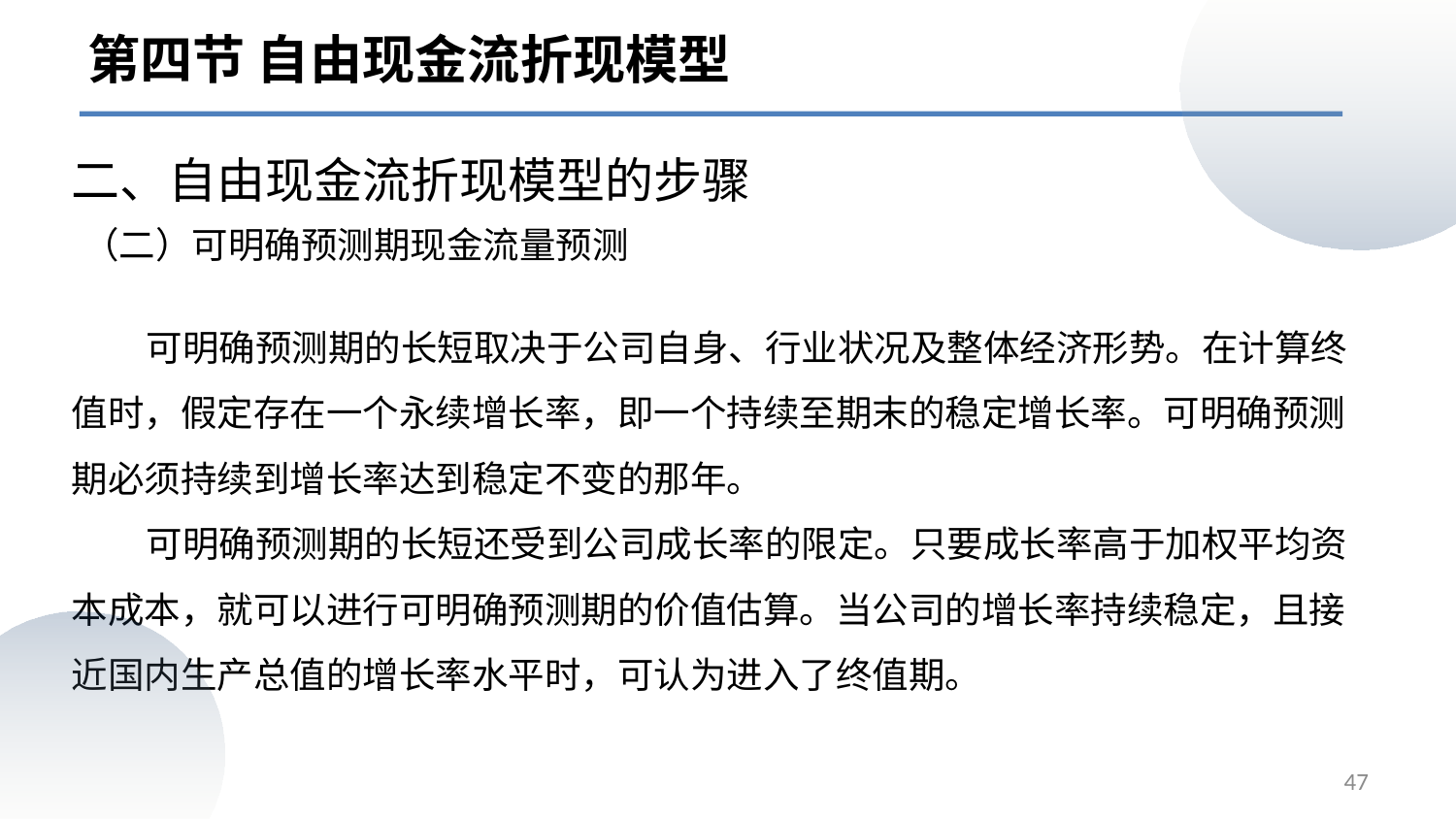

第四节 自由现金流折现模型
二、自由现金流折现模型的步骤
# （二）可明确预测期现金流量预测
        可明确预测期的长短取决于公司自身、行业状况及整体经济形势。在计算终值时，假定存在一个永续增长率，即一个持续至期末的稳定增长率。可明确预测期必须持续到增长率达到稳定不变的那年。
        可明确预测期的长短还受到公司成长率的限定。只要成长率高于加权平均资本成本，就可以进行可明确预测期的价值估算。当公司的增长率持续稳定，且接近国内生产总值的增长率水平时，可认为进入了终值期。

47